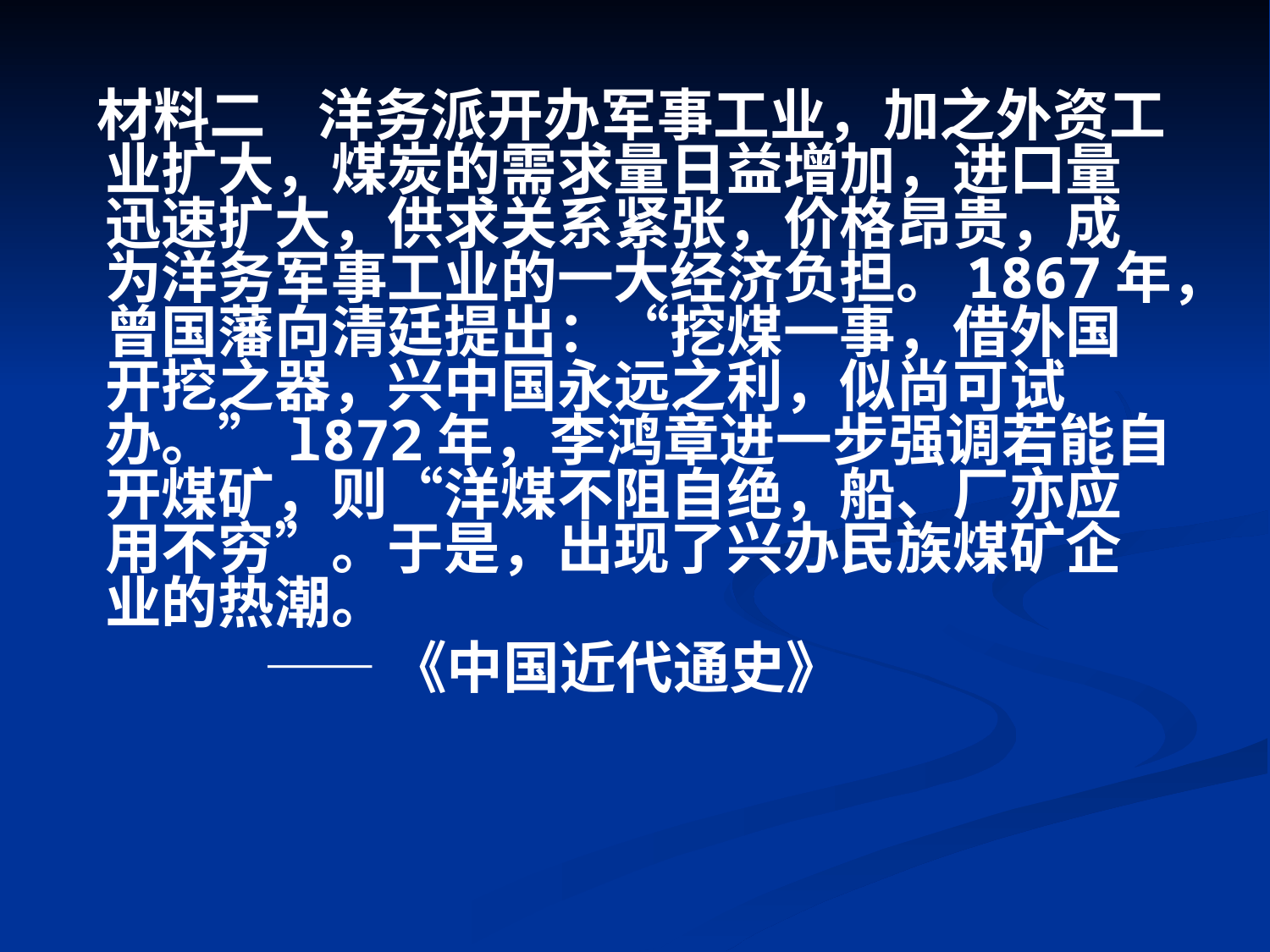

材料二    洋务派开办军事工业，加之外资工业扩大，煤炭的需求量日益增加，进口量迅速扩大，供求关系紧张，价格昂贵，成为洋务军事工业的一大经济负担。1867年，曾国藩向清廷提出：“挖煤一事，借外国开挖之器，兴中国永远之利，似尚可试办。”l872年，李鸿章进一步强调若能自开煤矿，则“洋煤不阻自绝，船、厂亦应用不穷”。于是，出现了兴办民族煤矿企业的热潮。
                ——《中国近代通史》